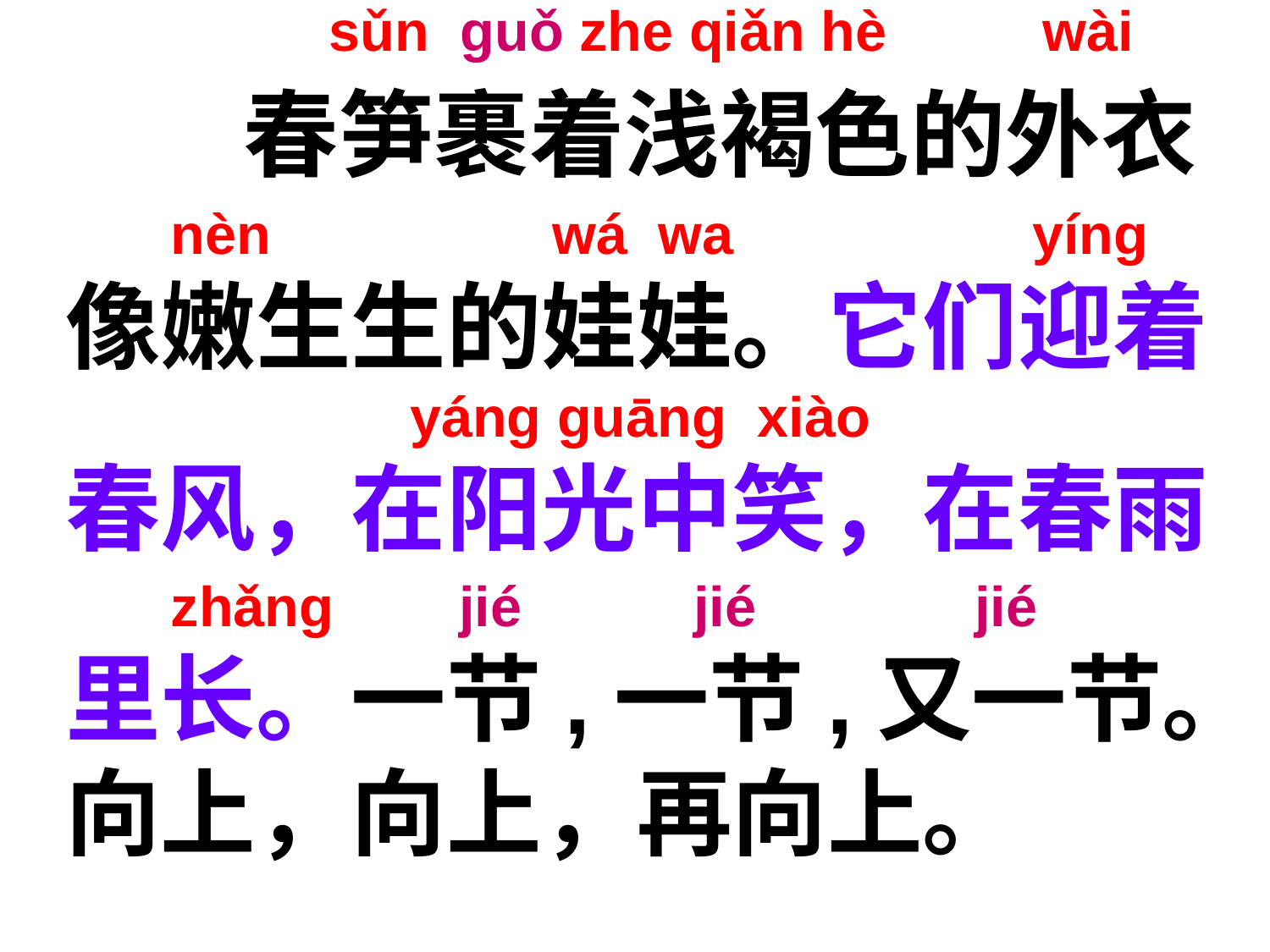

sǔn  guǒ zhe qiǎn hè 　　wài
　   春笋裹着浅褐色的外衣
      nèn                  wá  wa                   yíng
像嫩生生的娃娃。它们迎着
                      yáng guāng  xiào
春风，在阳光中笑，在春雨
      zhǎng        jié           jié              jié
里长。一节,一节,又一节。
向上，向上，再向上。